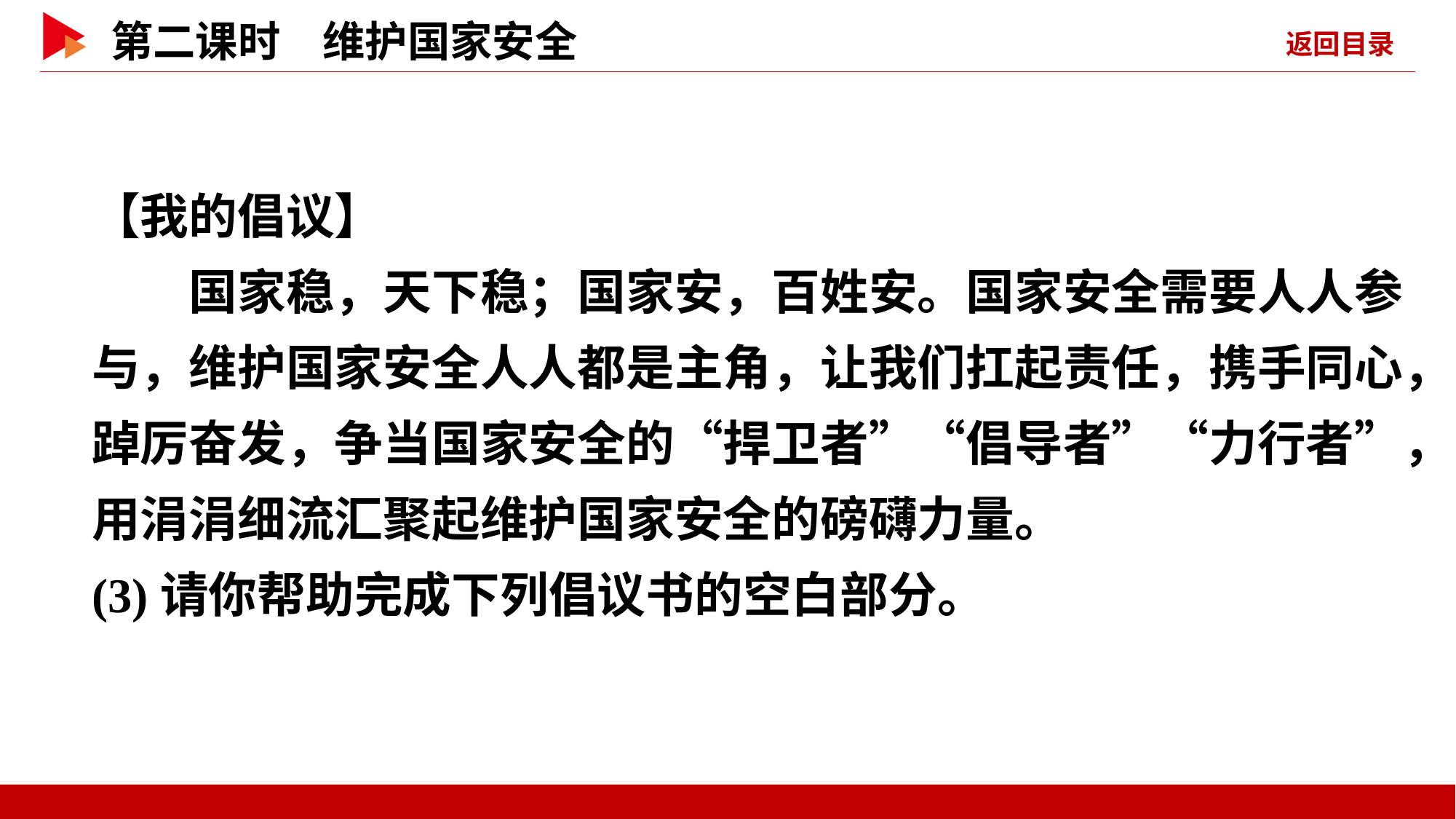

【我的倡议】
　　国家稳，天下稳；国家安，百姓安。国家安全需要人人参与，维护国家安全人人都是主角，让我们扛起责任，携手同心，踔厉奋发，争当国家安全的“捍卫者”“倡导者”“力行者”，用涓涓细流汇聚起维护国家安全的磅礴力量。
(3)请你帮助完成下列倡议书的空白部分。